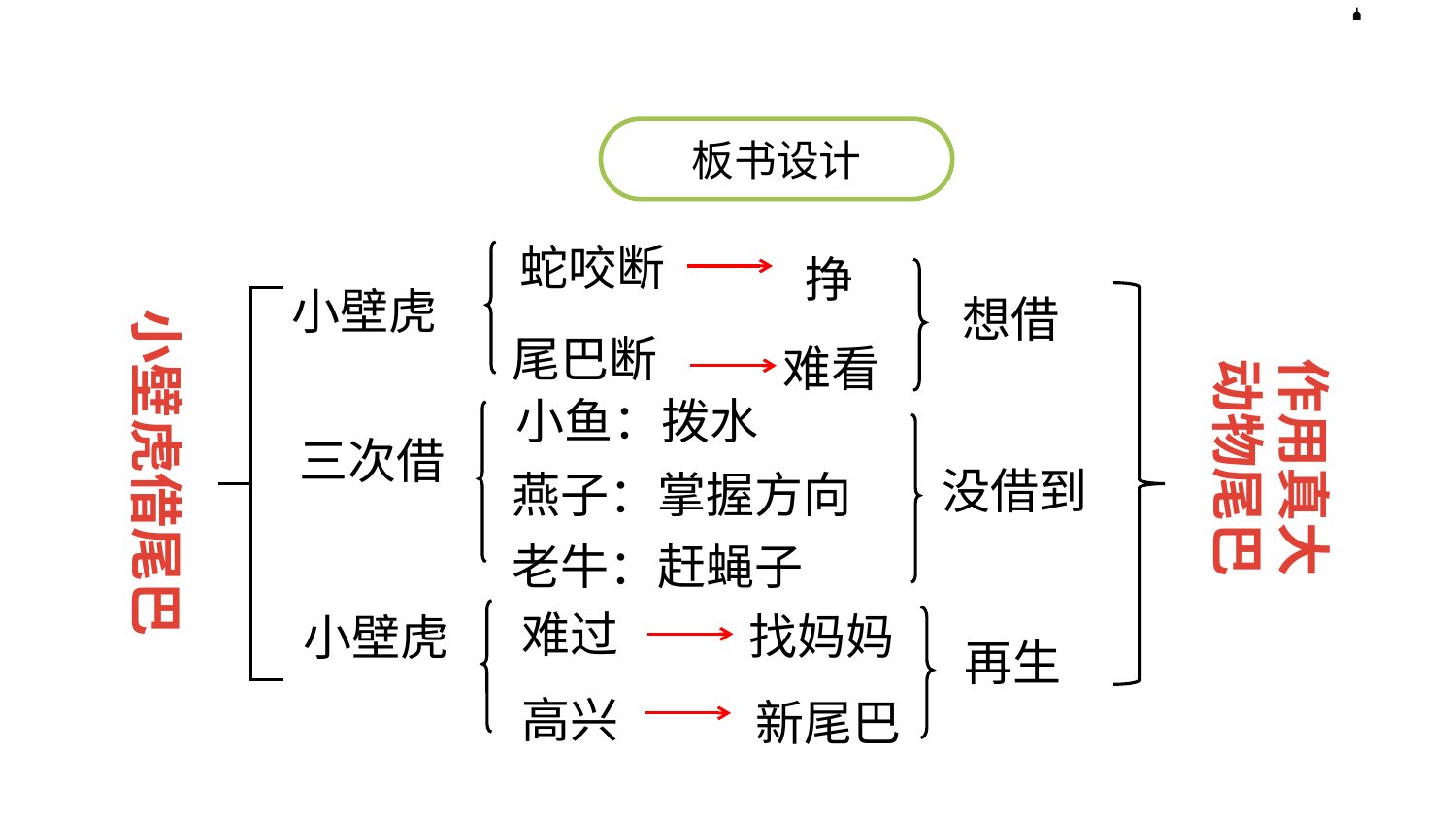

板书设计
挣
蛇咬断

小壁虎

想借

小壁虎借尾巴
难看
尾巴断
作用真大动物尾巴
小鱼：拨水
三次借

燕子：掌握方向
没借到
老牛：赶蝇子
小壁虎
难过

找妈妈

再生
高兴
新尾巴